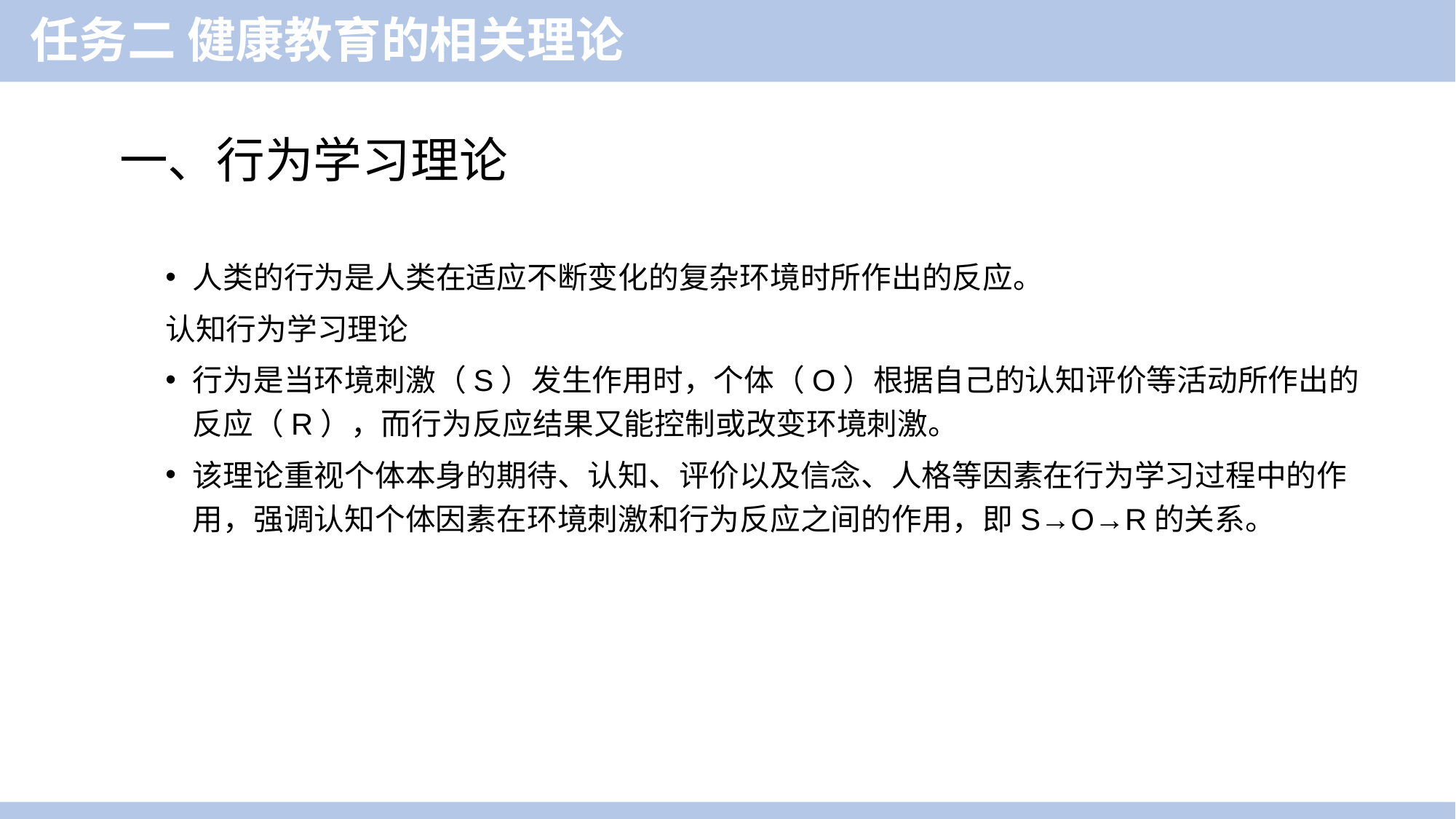

任务二 健康教育的相关理论
一、行为学习理论
人类的行为是人类在适应不断变化的复杂环境时所作出的反应。
认知行为学习理论
行为是当环境刺激（S）发生作用时，个体（O）根据自己的认知评价等活动所作出的反应（R），而行为反应结果又能控制或改变环境刺激。
该理论重视个体本身的期待、认知、评价以及信念、人格等因素在行为学习过程中的作用，强调认知个体因素在环境刺激和行为反应之间的作用，即S→O→R的关系。